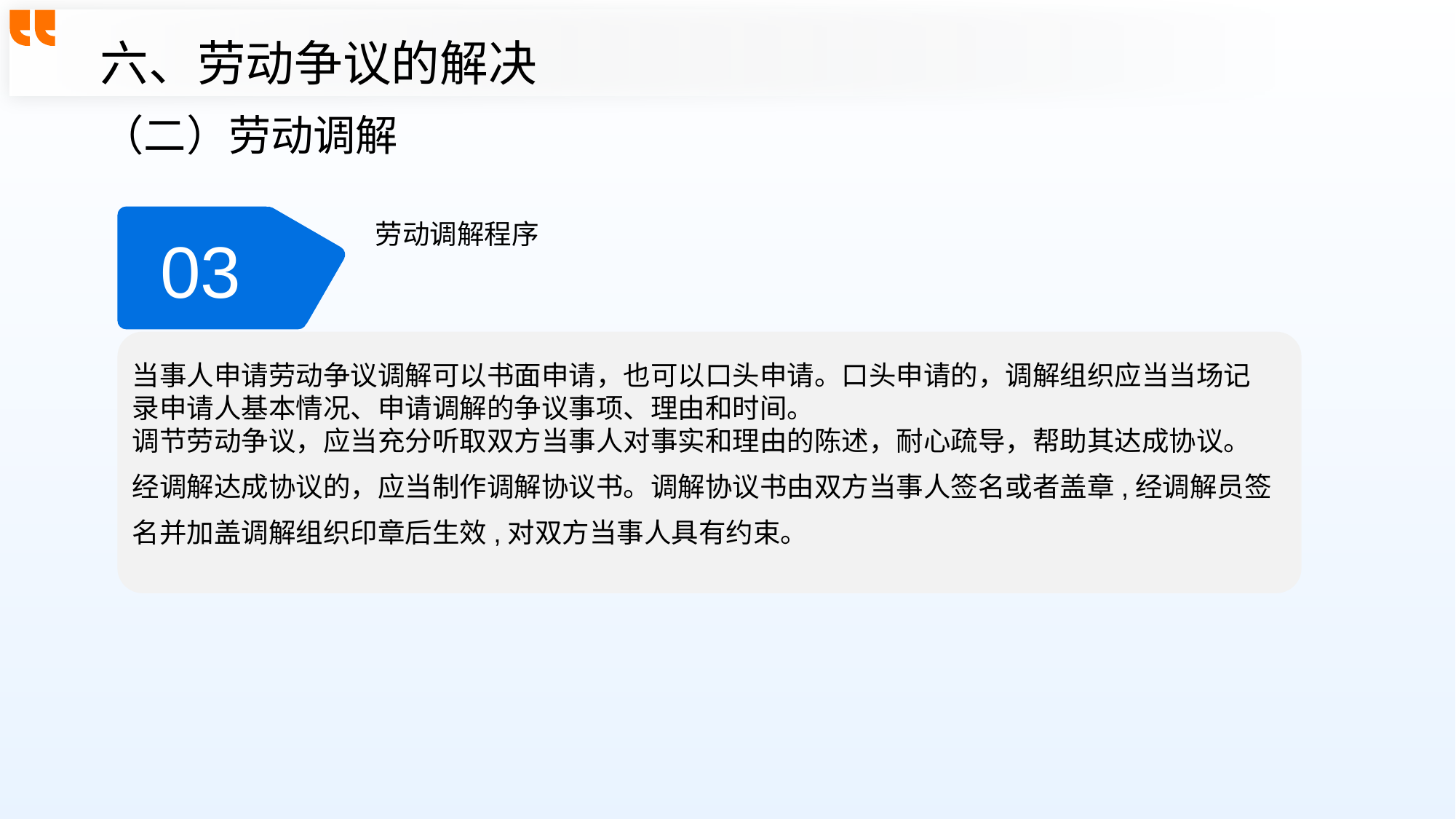

六、劳动争议的解决
（二）劳动调解

劳动调解程序
03

当事人申请劳动争议调解可以书面申请，也可以口头申请。口头申请的，调解组织应当当场记录申请人基本情况、申请调解的争议事项、理由和时间。
调节劳动争议，应当充分听取双方当事人对事实和理由的陈述，耐心疏导，帮助其达成协议。
经调解达成协议的，应当制作调解协议书。调解协议书由双方当事人签名或者盖章,经调解员签名并加盖调解组织印章后生效,对双方当事人具有约束。